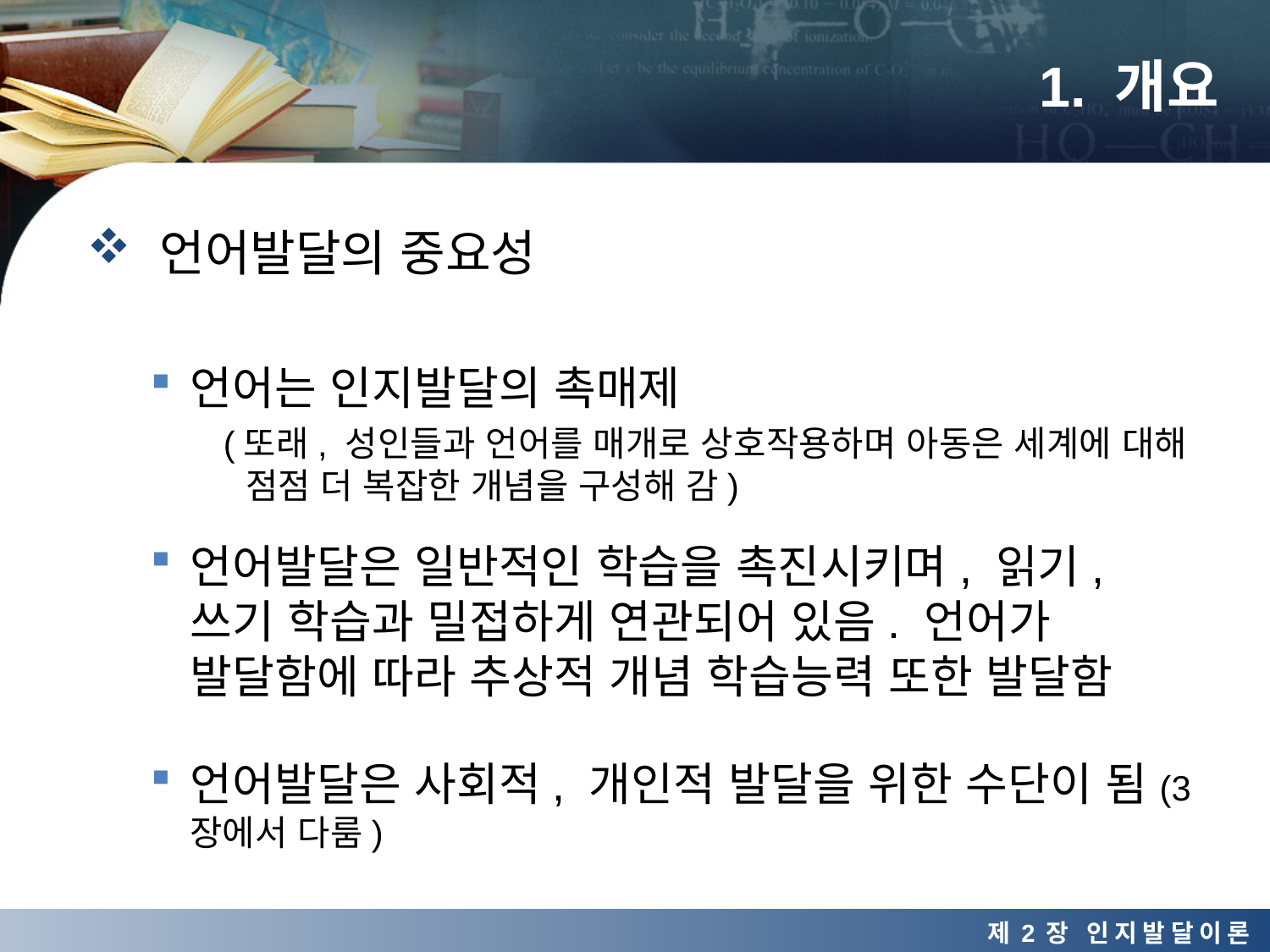

# 1. 개요
 언어발달의 중요성

언어는 인지발달의 촉매제
 (또래, 성인들과 언어를 매개로 상호작용하며 아동은 세계에 대해 점점 더 복잡한 개념을 구성해 감)

언어발달은 일반적인 학습을 촉진시키며, 읽기, 쓰기 학습과 밀접하게 연관되어 있음. 언어가 발달함에 따라 추상적 개념 학습능력 또한 발달함

언어발달은 사회적, 개인적 발달을 위한 수단이 됨(3장에서 다룸)